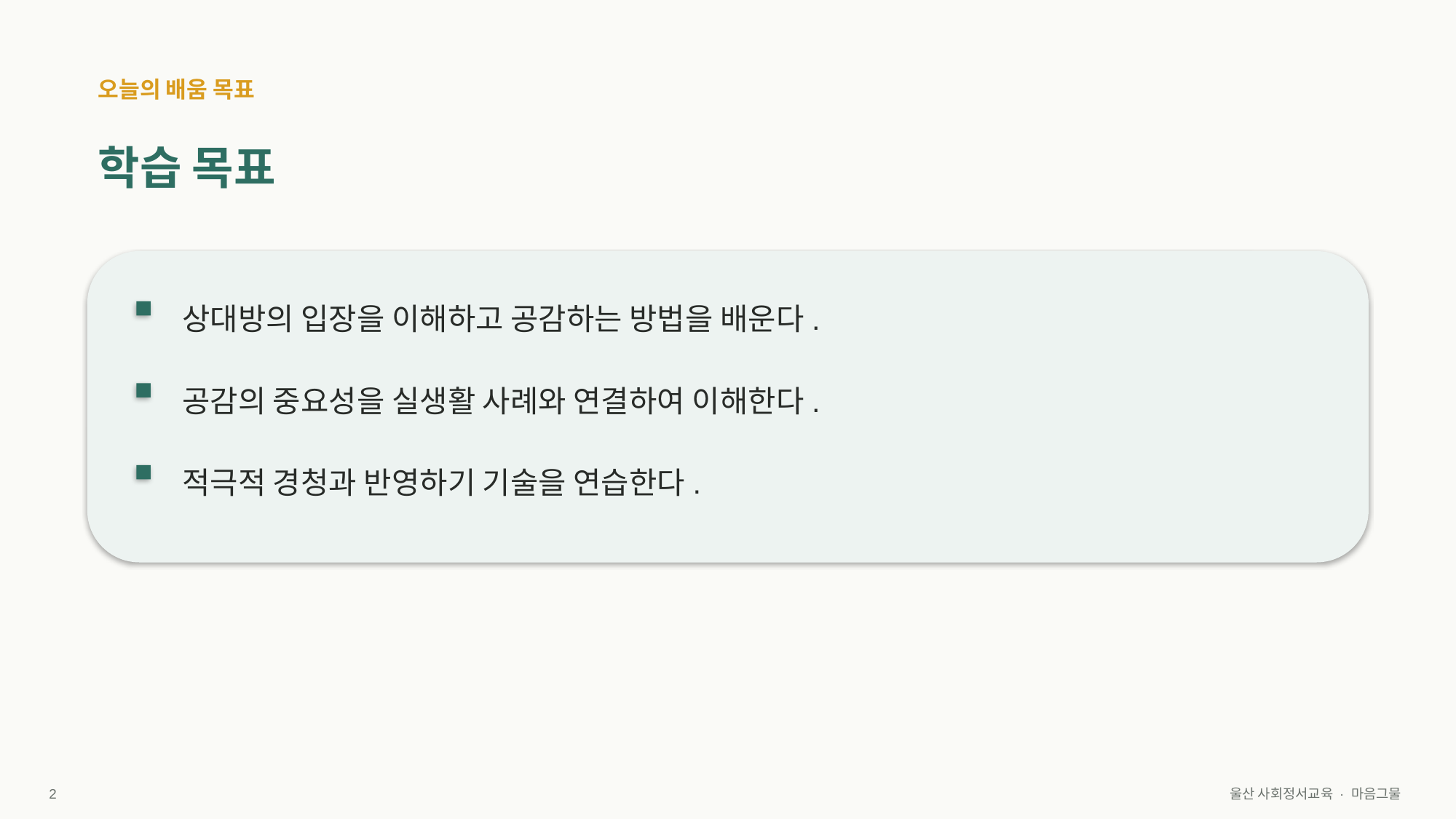

오늘의 배움 목표
학습 목표

상대방의 입장을 이해하고 공감하는 방법을 배운다.

공감의 중요성을 실생활 사례와 연결하여 이해한다.

적극적 경청과 반영하기 기술을 연습한다.

2
울산 사회정서교육 · 마음그물